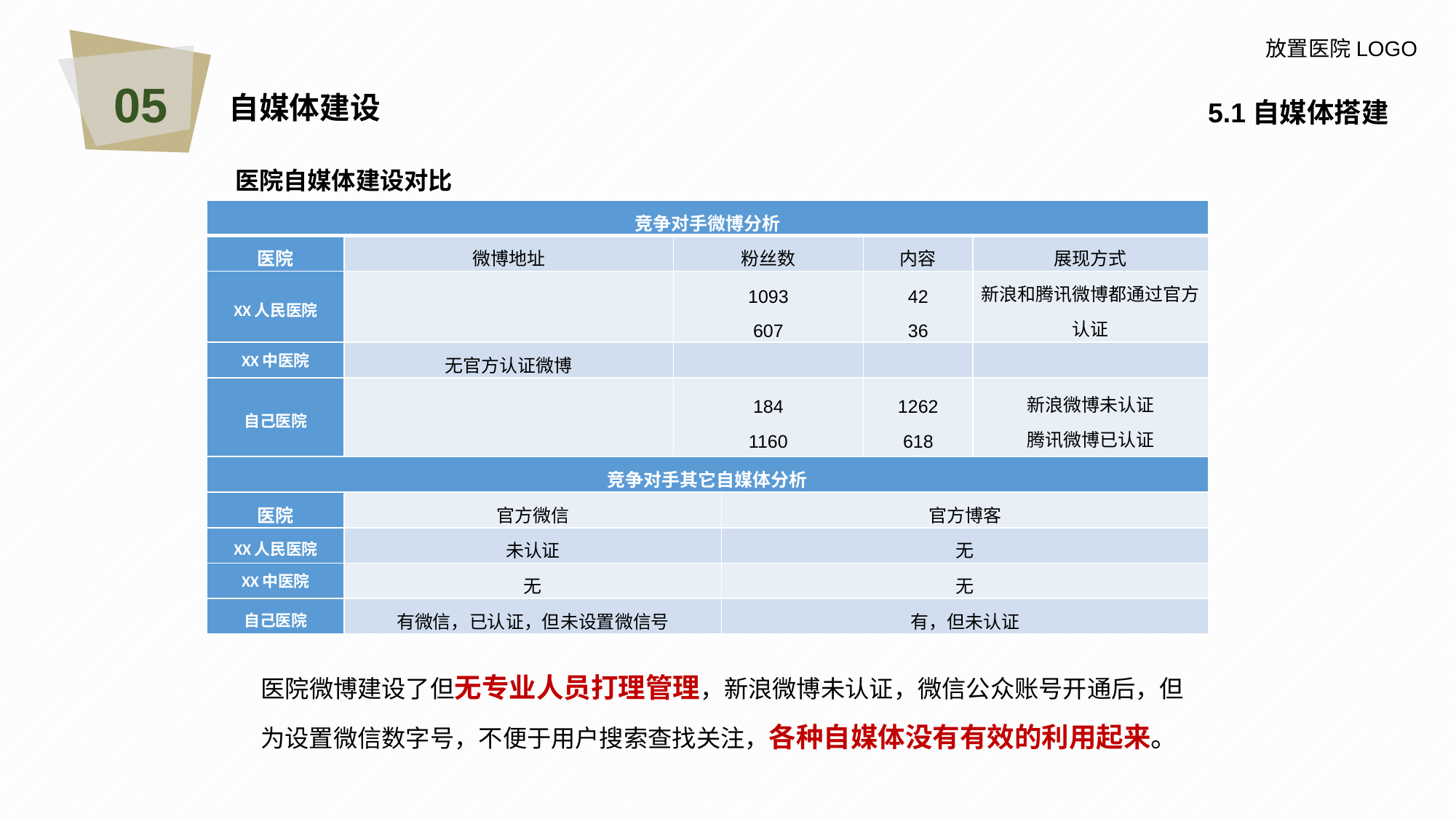

05
放置医院LOGO
自媒体建设
5.1自媒体搭建
医院自媒体建设对比
| 竞争对手微博分析 |  |  |  |  |  |
| --- | --- | --- | --- | --- | --- |
| 医院 | 微博地址 | 粉丝数 |  | 内容 | 展现方式 |
| XX人民医院 |  | 1093 607 |  | 42 36 | 新浪和腾讯微博都通过官方认证 |
| XX中医院 | 无官方认证微博 |  |  |  |  |
| 自己医院 |  | 184 1160 |  | 1262 618 | 新浪微博未认证 腾讯微博已认证 |
| 竞争对手其它自媒体分析 |  |  |  |  |  |
| 医院 | 官方微信 |  | 官方博客 |  |  |
| XX人民医院 | 未认证 |  | 无 |  |  |
| XX中医院 | 无 |  | 无 |  |  |
| 自己医院 | 有微信，已认证，但未设置微信号 |  | 有，但未认证 |  |  |
医院微博建设了但无专业人员打理管理，新浪微博未认证，微信公众账号开通后，但为设置微信数字号，不便于用户搜索查找关注，各种自媒体没有有效的利用起来。